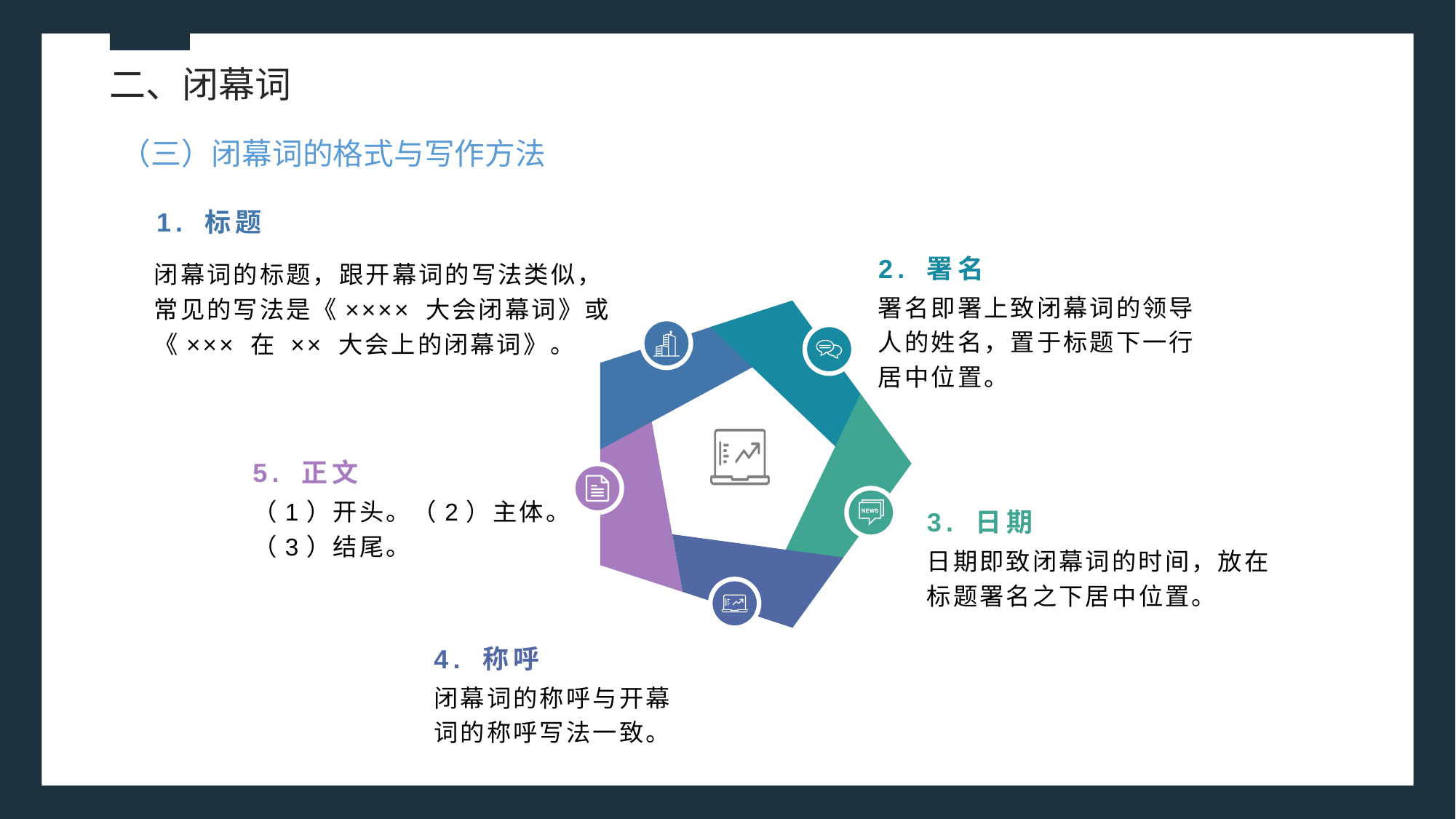

二、闭幕词
（三）闭幕词的格式与写作方法
1. 标题
2. 署名
闭幕词的标题，跟开幕词的写法类似，常见的写法是《×××× 大会闭幕词》或《××× 在 ×× 大会上的闭幕词》。
署名即署上致闭幕词的领导人的姓名，置于标题下一行居中位置。

5. 正文

（1）开头。（2）主体。（3）结尾。

3. 日期

日期即致闭幕词的时间，放在标题署名之下居中位置。

4. 称呼
闭幕词的称呼与开幕词的称呼写法一致。